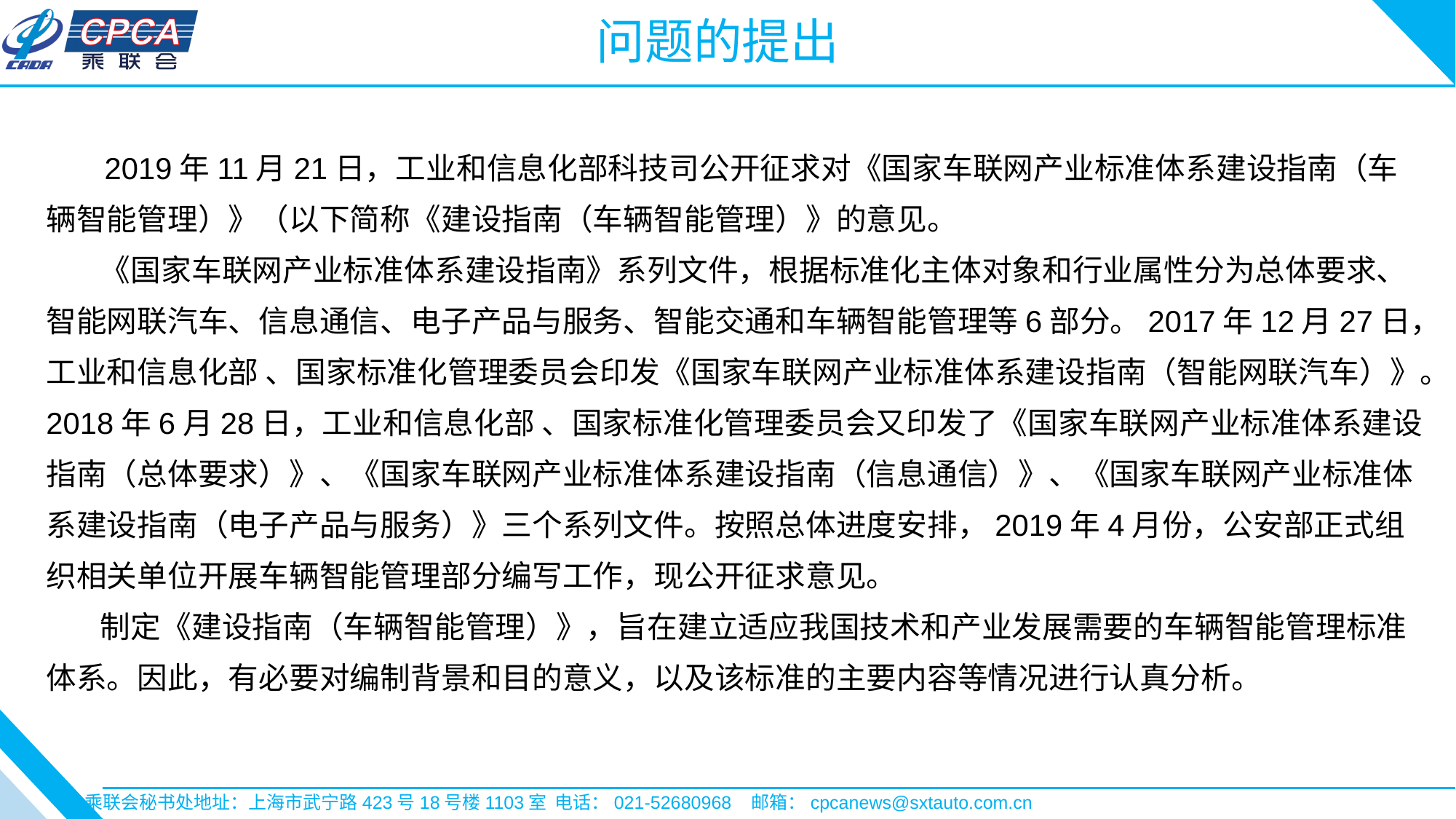

问题的提出
       2019年11月21日，工业和信息化部科技司公开征求对《国家车联网产业标准体系建设指南（车辆智能管理）》（以下简称《建设指南（车辆智能管理）》的意见。
       《国家车联网产业标准体系建设指南》系列文件，根据标准化主体对象和行业属性分为总体要求、智能网联汽车、信息通信、电子产品与服务、智能交通和车辆智能管理等6部分。2017年12月27日，工业和信息化部 、国家标准化管理委员会印发《国家车联网产业标准体系建设指南（智能网联汽车）》。2018年6月28日，工业和信息化部 、国家标准化管理委员会又印发了《国家车联网产业标准体系建设指南（总体要求）》、《国家车联网产业标准体系建设指南（信息通信）》、《国家车联网产业标准体系建设指南（电子产品与服务）》三个系列文件。按照总体进度安排，2019年4月份，公安部正式组织相关单位开展车辆智能管理部分编写工作，现公开征求意见。
       制定《建设指南（车辆智能管理）》，旨在建立适应我国技术和产业发展需要的车辆智能管理标准体系。因此，有必要对编制背景和目的意义，以及该标准的主要内容等情况进行认真分析。